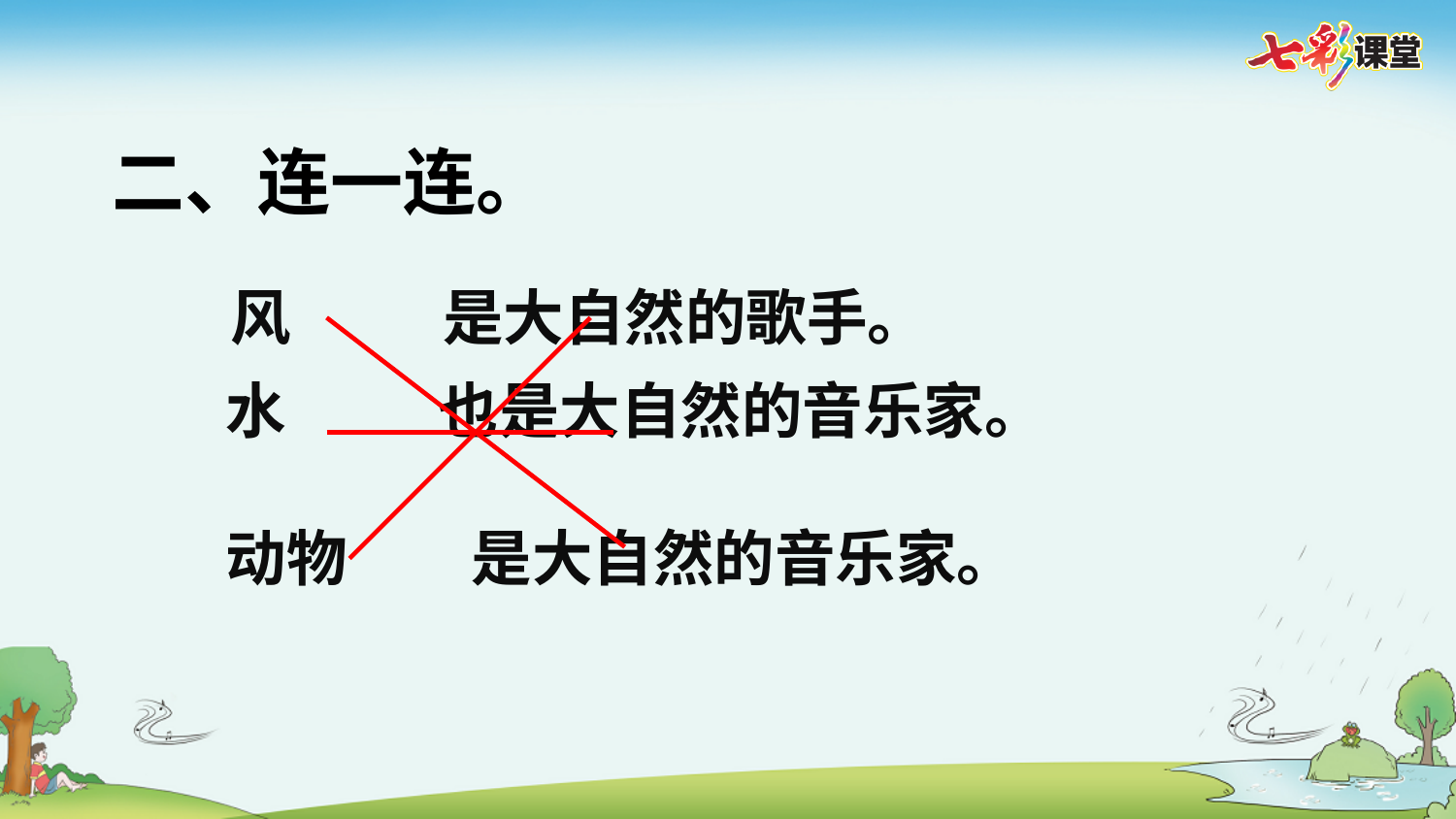

二、连一连。
风           是大自然的歌手。
水           也是大自然的音乐家。
动物         是大自然的音乐家。